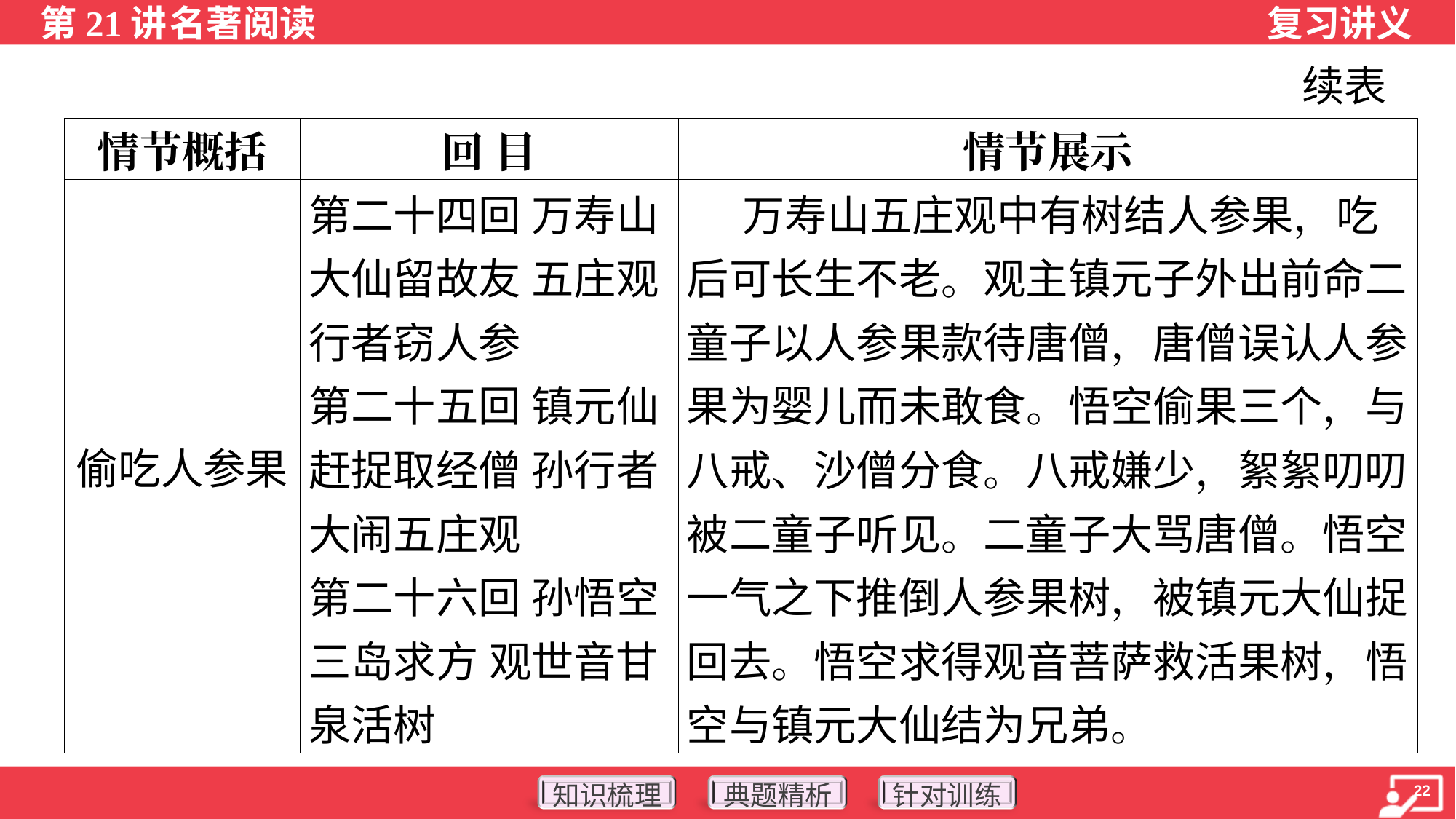

续表
| 情节概括 | 回 目 | 情节展示 |
| --- | --- | --- |
| 偷吃人参果 | 第二十四回 万寿山大仙留故友 五庄观行者窃人参 第二十五回 镇元仙赶捉取经僧 孙行者大闹五庄观 第二十六回 孙悟空三岛求方 观世音甘泉活树 | 万寿山五庄观中有树结人参果，吃后可长生不老。观主镇元子外出前命二童子以人参果款待唐僧，唐僧误认人参果为婴儿而未敢食。悟空偷果三个，与八戒、沙僧分食。八戒嫌少，絮絮叨叨被二童子听见。二童子大骂唐僧。悟空一气之下推倒人参果树，被镇元大仙捉回去。悟空求得观音菩萨救活果树，悟空与镇元大仙结为兄弟。 |